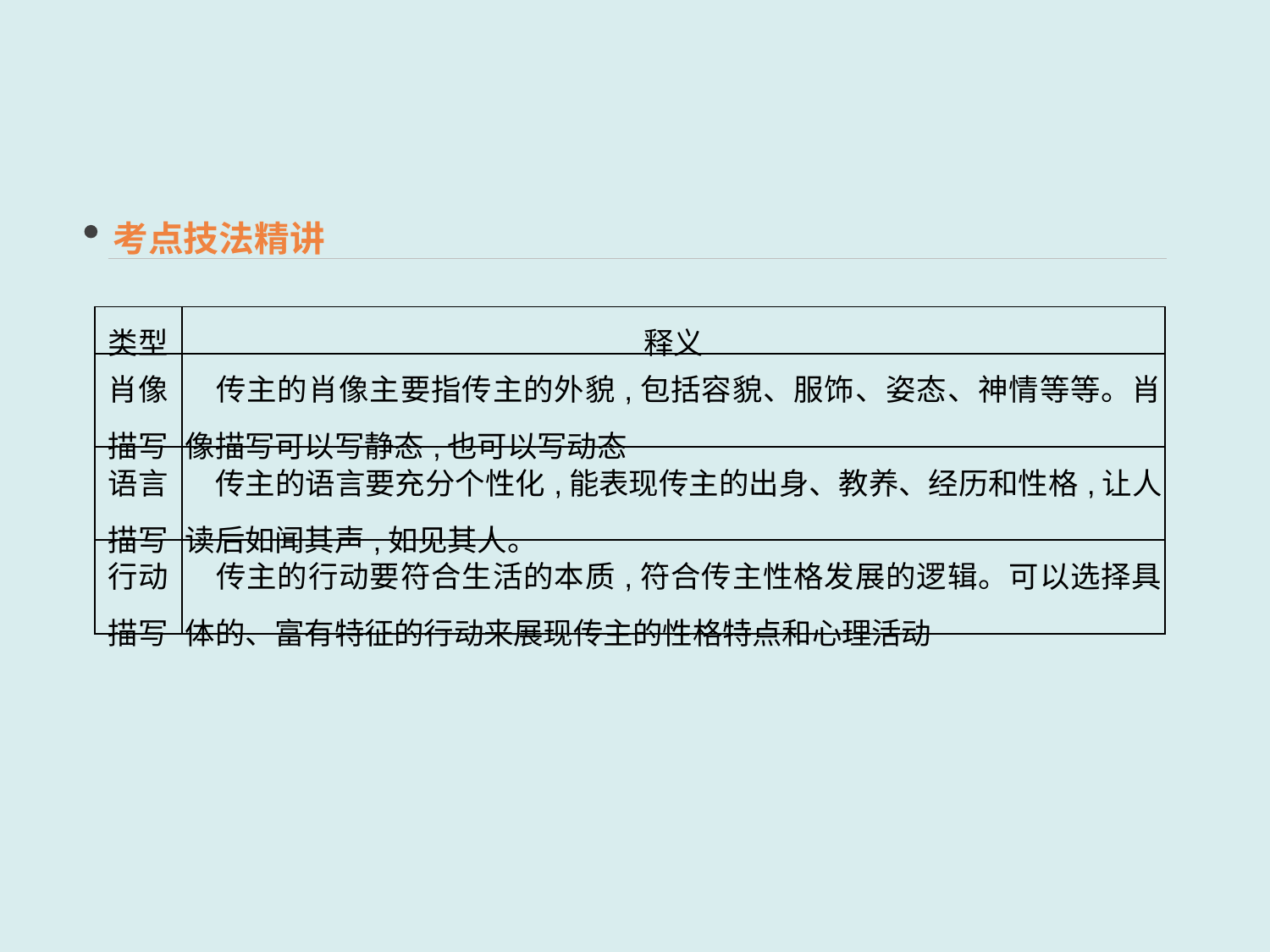

考点技法精讲

| 类型 | 释义 |
| --- | --- |
| 肖像 描写 | 传主的肖像主要指传主的外貌,包括容貌、服饰、姿态、神情等等。肖像描写可以写静态,也可以写动态 |
| 语言 描写 | 传主的语言要充分个性化,能表现传主的出身、教养、经历和性格,让人读后如闻其声,如见其人。 |
| 行动 描写 | 传主的行动要符合生活的本质,符合传主性格发展的逻辑。可以选择具体的、富有特征的行动来展现传主的性格特点和心理活动 |